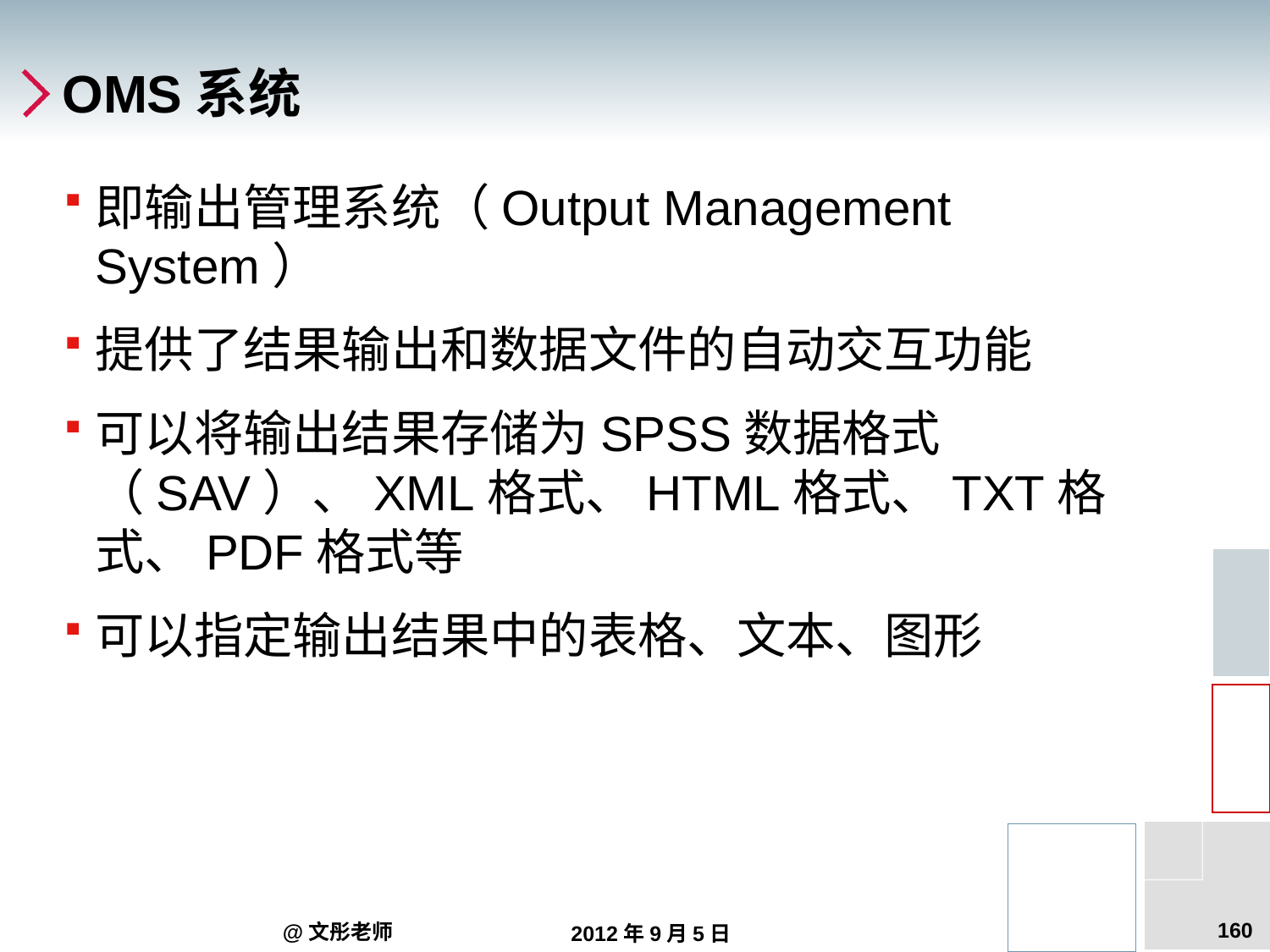

# OMS系统
即输出管理系统（Output Management System）
提供了结果输出和数据文件的自动交互功能
可以将输出结果存储为SPSS数据格式（SAV）、XML格式、HTML格式、TXT格式、PDF格式等
可以指定输出结果中的表格、文本、图形

160
@文彤老师

2012年9月5日